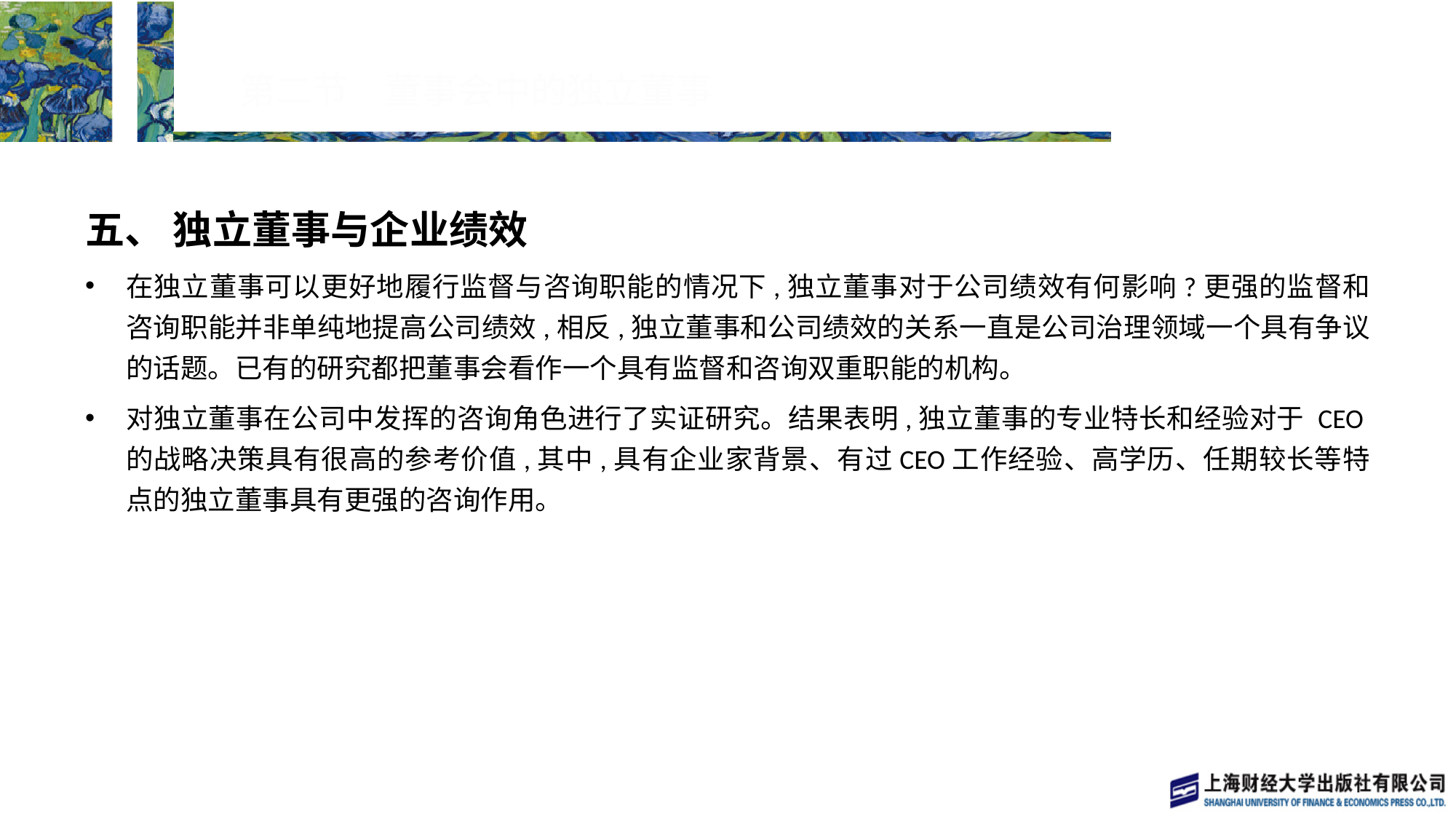

# 第二节　董事会中的独立董事
五、 独立董事与企业绩效
在独立董事可以更好地履行监督与咨询职能的情况下,独立董事对于公司绩效有何影响?更强的监督和咨询职能并非单纯地提高公司绩效,相反,独立董事和公司绩效的关系一直是公司治理领域一个具有争议的话题。已有的研究都把董事会看作一个具有监督和咨询双重职能的机构。
对独立董事在公司中发挥的咨询角色进行了实证研究。结果表明,独立董事的专业特长和经验对于 CEO的战略决策具有很高的参考价值,其中,具有企业家背景、有过CEO工作经验、高学历、任期较长等特点的独立董事具有更强的咨询作用。